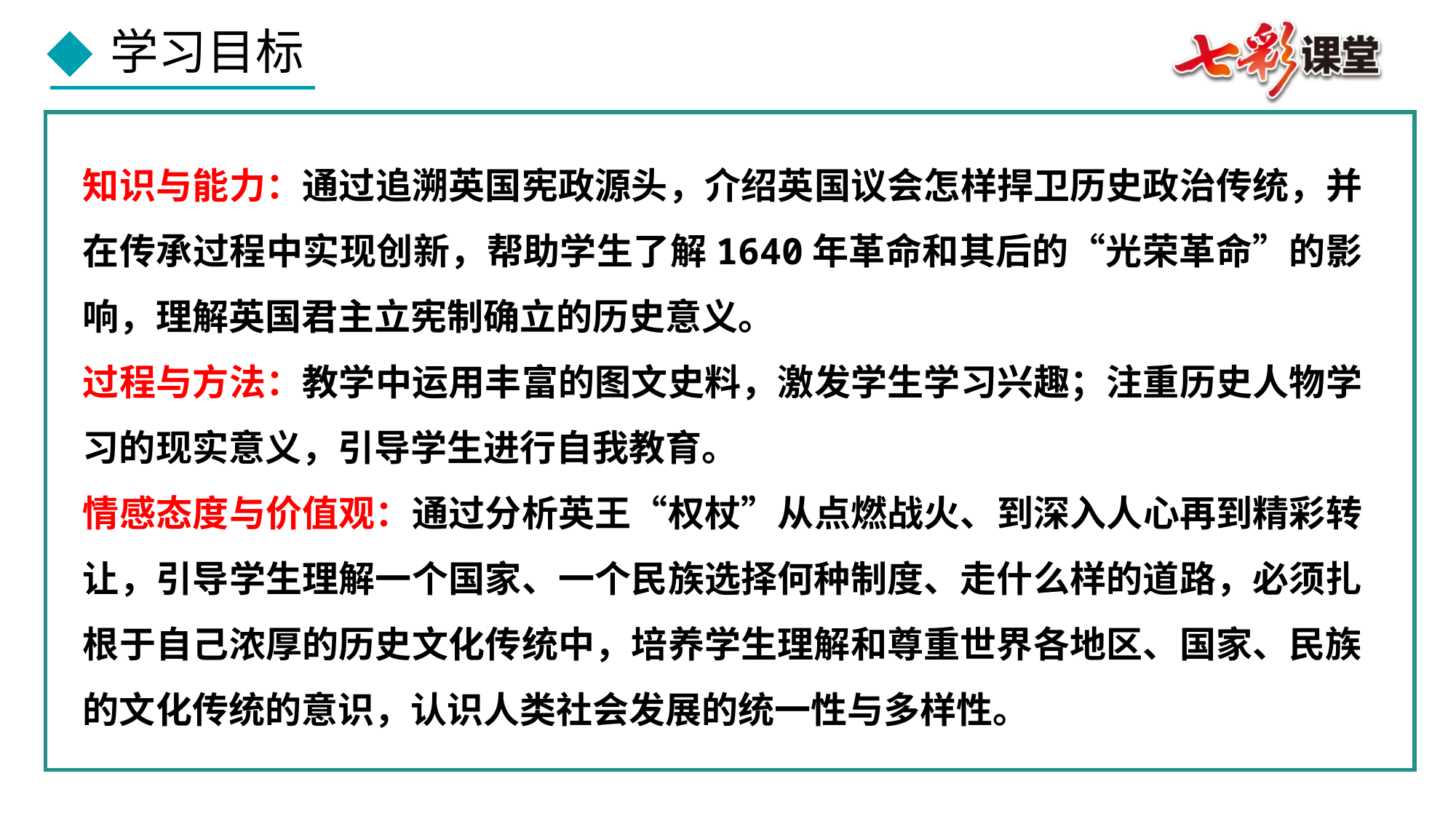

知识与能力：通过追溯英国宪政源头，介绍英国议会怎样捍卫历史政治传统，并在传承过程中实现创新，帮助学生了解1640年革命和其后的“光荣革命”的影响，理解英国君主立宪制确立的历史意义。
过程与方法：教学中运用丰富的图文史料，激发学生学习兴趣；注重历史人物学习的现实意义，引导学生进行自我教育。
情感态度与价值观：通过分析英王“权杖”从点燃战火、到深入人心再到精彩转让，引导学生理解一个国家、一个民族选择何种制度、走什么样的道路，必须扎根于自己浓厚的历史文化传统中，培养学生理解和尊重世界各地区、国家、民族的文化传统的意识，认识人类社会发展的统一性与多样性。